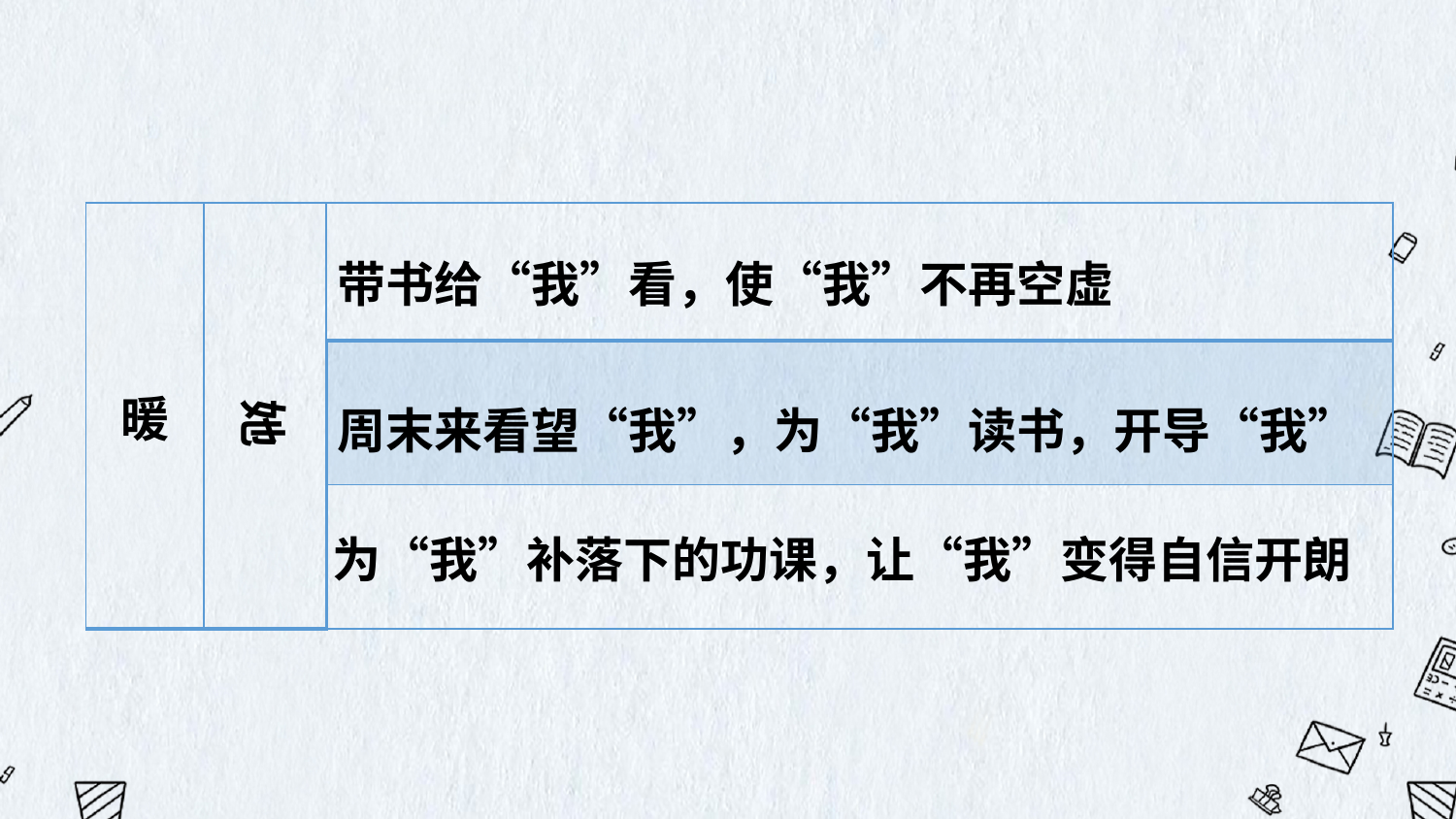

| 暖 |  |  |
| --- | --- | --- |
|  |  |  |
|  |  |  |
带书给“我”看，使“我”不再空虚
周末来看望“我”，为“我”读书，开导“我”
她
为“我”补落下的功课，让“我”变得自信开朗